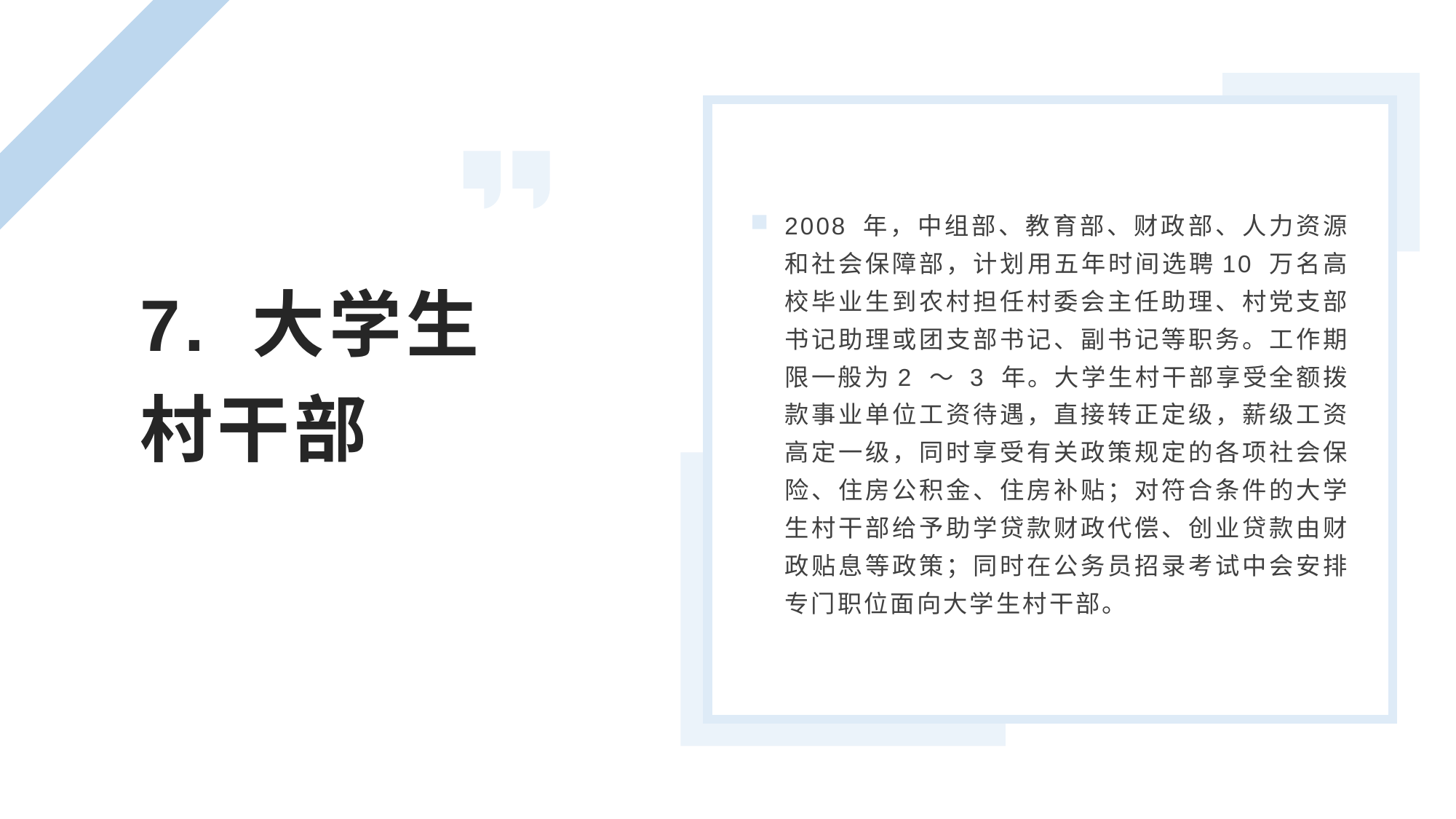

2008 年，中组部、教育部、财政部、人力资源和社会保障部，计划用五年时间选聘10 万名高校毕业生到农村担任村委会主任助理、村党支部书记助理或团支部书记、副书记等职务。工作期限一般为2 ～ 3 年。大学生村干部享受全额拨款事业单位工资待遇，直接转正定级，薪级工资高定一级，同时享受有关政策规定的各项社会保险、住房公积金、住房补贴；对符合条件的大学生村干部给予助学贷款财政代偿、创业贷款由财政贴息等政策；同时在公务员招录考试中会安排专门职位面向大学生村干部。
7. 大学生
村干部